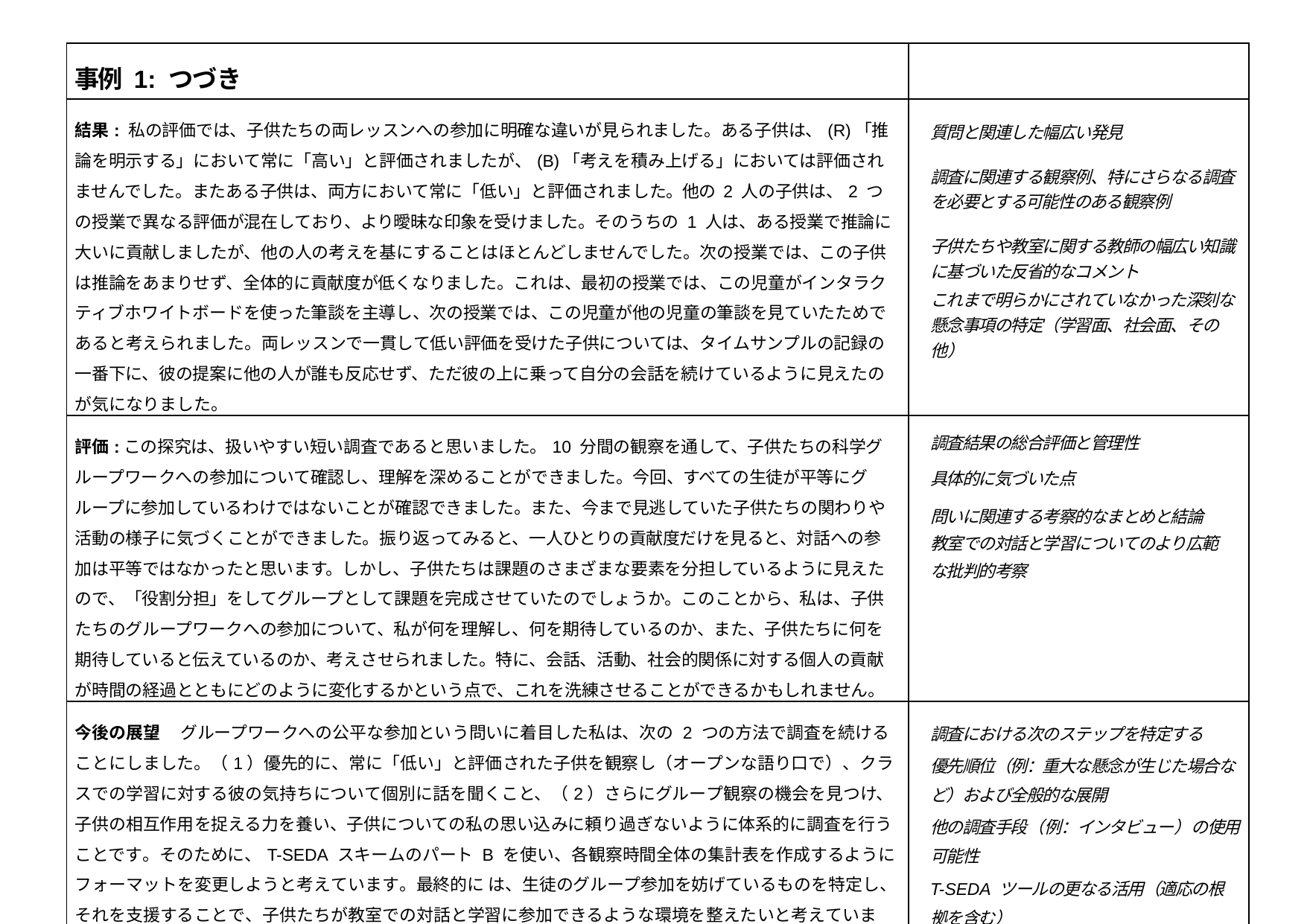

| 事例 1: つづき |  |
| --- | --- |
| 結果: 私の評価では、子供たちの両レッスンへの参加に明確な違いが見られました。ある子供は、(R)「推論を明示する」において常に「高い」と評価されましたが、(B)「考えを積み上げる」においては評価されませんでした。またある子供は、両方において常に「低い」と評価されました。他の 2 人の子供は、2 つの授業で異なる評価が混在しており、より曖昧な印象を受けました。そのうちの 1 人は、ある授業で推論に大いに貢献しましたが、他の人の考えを基にすることはほとんどしませんでした。次の授業では、この子供は推論をあまりせず、全体的に貢献度が低くなりました。これは、最初の授業では、この児童がインタラクティブホワイトボードを使った筆談を主導し、次の授業では、この児童が他の児童の筆談を見ていたためであると考えられました。両レッスンで一貫して低い評価を受けた子供については、タイムサンプルの記録の一番下に、彼の提案に他の人が誰も反応せず、ただ彼の上に乗って自分の会話を続けているように見えたのが気になりました。 | 質問と関連した幅広い発見 調査に関連する観察例、特にさらなる調査を必要とする可能性のある観察例 子供たちや教室に関する教師の幅広い知識に基づいた反省的なコメント これまで明らかにされていなかった深刻な懸念事項の特定（学習面、社会面、その他） |
| 評価:この探究は、扱いやすい短い調査であると思いました。10 分間の観察を通して、子供たちの科学グループワークへの参加について確認し、理解を深めることができました。今回、すべての生徒が平等にグループに参加しているわけではないことが確認できました。また、今まで見逃していた子供たちの関わりや活動の様子に気づくことができました。振り返ってみると、一人ひとりの貢献度だけを見ると、対話への参加は平等ではなかったと思います。しかし、子供たちは課題のさまざまな要素を分担しているように見えたので、「役割分担」をしてグループとして課題を完成させていたのでしょうか。このことから、私は、子供たちのグループワークへの参加について、私が何を理解し、何を期待しているのか、また、子供たちに何を期待していると伝えているのか、考えさせられました。特に、会話、活動、社会的関係に対する個人の貢献が時間の経過とともにどのように変化するかという点で、これを洗練させることができるかもしれません。 | 調査結果の総合評価と管理性具体的に気づいた点 問いに関連する考察的なまとめと結論 教室での対話と学習についてのより広範な批判的考察 |
| 今後の展望 グループワークへの公平な参加という問いに着目した私は、次の 2 つの方法で調査を続けることにしました。（1）優先的に、常に「低い」と評価された子供を観察し（オープンな語り口で）、クラスでの学習に対する彼の気持ちについて個別に話を聞くこと、（2）さらにグループ観察の機会を見つけ、子供の相互作用を捉える力を養い、子供についての私の思い込みに頼り過ぎないように体系的に調査を行うことです。そのために、T-SEDA スキームのパート B を使い、各観察時間全体の集計表を作成するようにフォーマットを変更しようと考えています。最終的に は、生徒のグループ参加を妨げているものを特定し、それを支援することで、子供たちが教室での対話と学習に参加できるような環境を整えたいと考えています。 | 調査における次のステップを特定する 優先順位（例：重大な懸念が生じた場合など）および全般的な展開 他の調査手段（例：インタビュー）の使用可能性 T-SEDA ツールの更なる活用（適応の根拠を含む） 生徒の教育的価値と優先順位に関連した最終的な目的 |